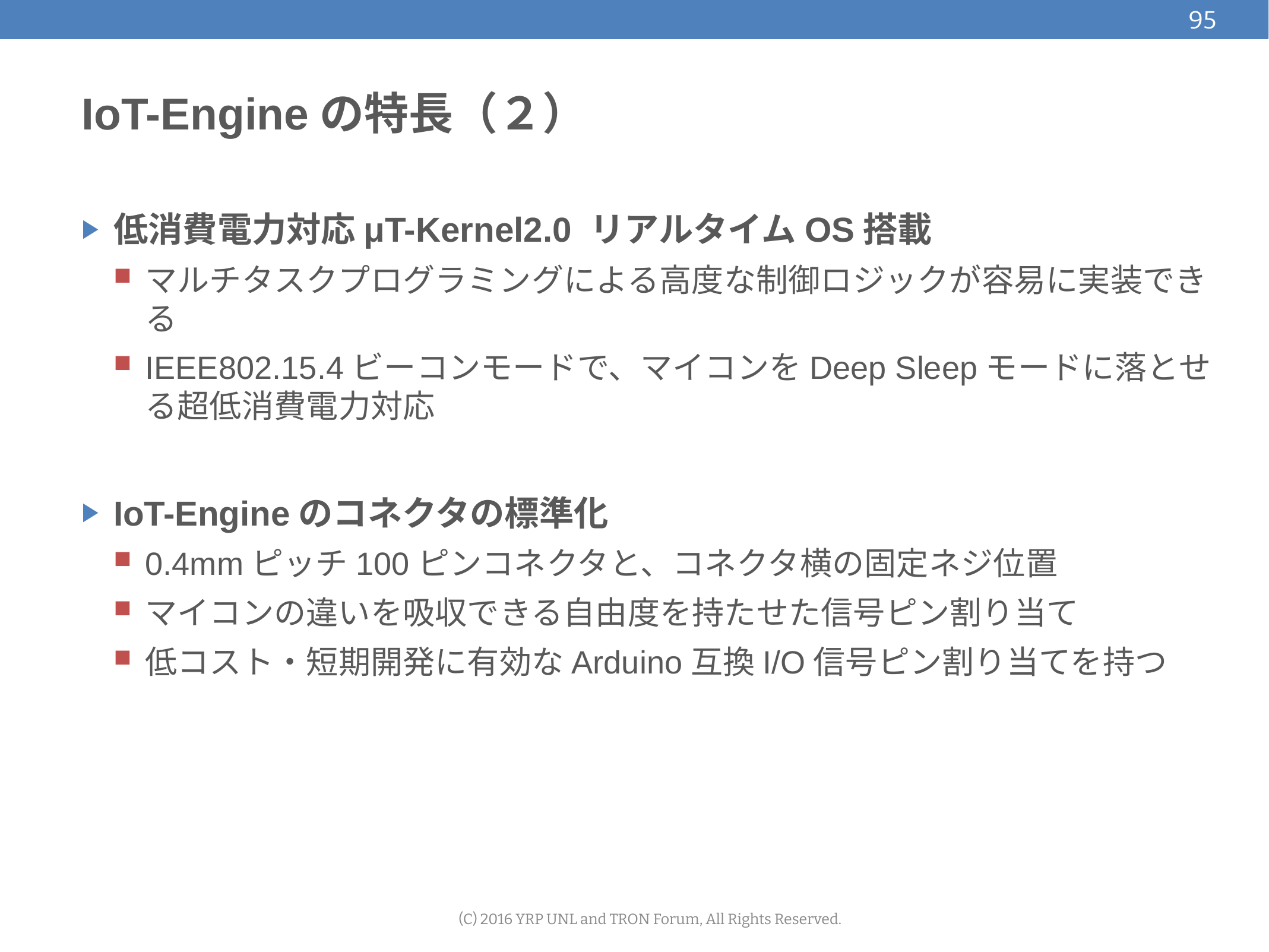

95
# IoT-Engineの特長（２）
低消費電力対応μT-Kernel2.0 リアルタイムOS搭載
マルチタスクプログラミングによる高度な制御ロジックが容易に実装できる
IEEE802.15.4ビーコンモードで、マイコンをDeep Sleepモードに落とせる超低消費電力対応

IoT-Engineのコネクタの標準化
0.4mmピッチ100ピンコネクタと、コネクタ横の固定ネジ位置
マイコンの違いを吸収できる自由度を持たせた信号ピン割り当て
低コスト・短期開発に有効なArduino互換I/O信号ピン割り当てを持つ

(C) 2016 YRP UNL and TRON Forum, All Rights Reserved.